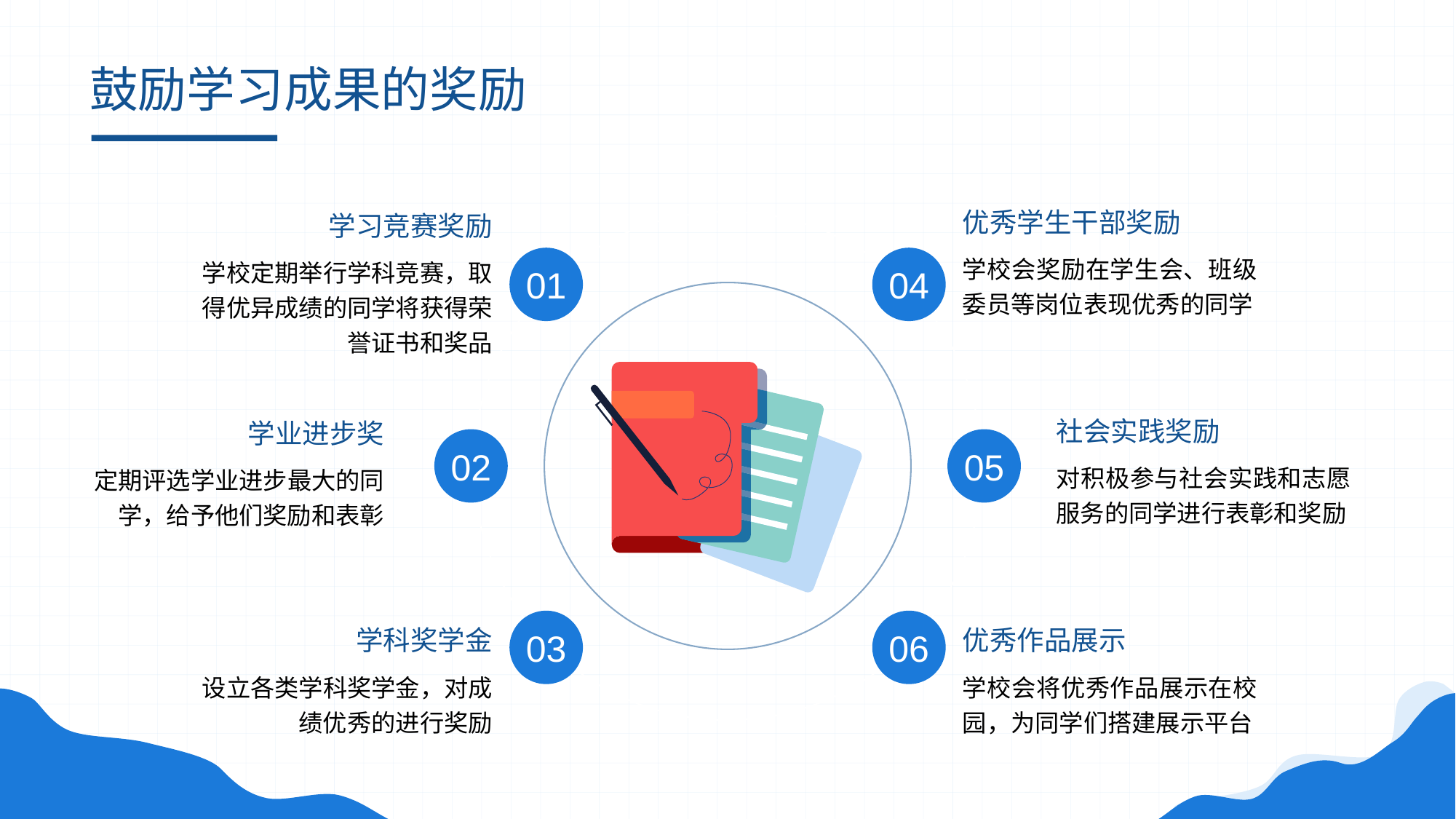

# 鼓励学习成果的奖励
优秀学生干部奖励
学习竞赛奖励

学校会奖励在学生会、班级委员等岗位表现优秀的同学
学校定期举行学科竞赛，取得优异成绩的同学将获得荣誉证书和奖品
01
04

社会实践奖励
学业进步奖
02
05
对积极参与社会实践和志愿服务的同学进行表彰和奖励
定期评选学业进步最大的同学，给予他们奖励和表彰
03
06
学科奖学金
优秀作品展示
设立各类学科奖学金，对成绩优秀的进行奖励
学校会将优秀作品展示在校园，为同学们搭建展示平台